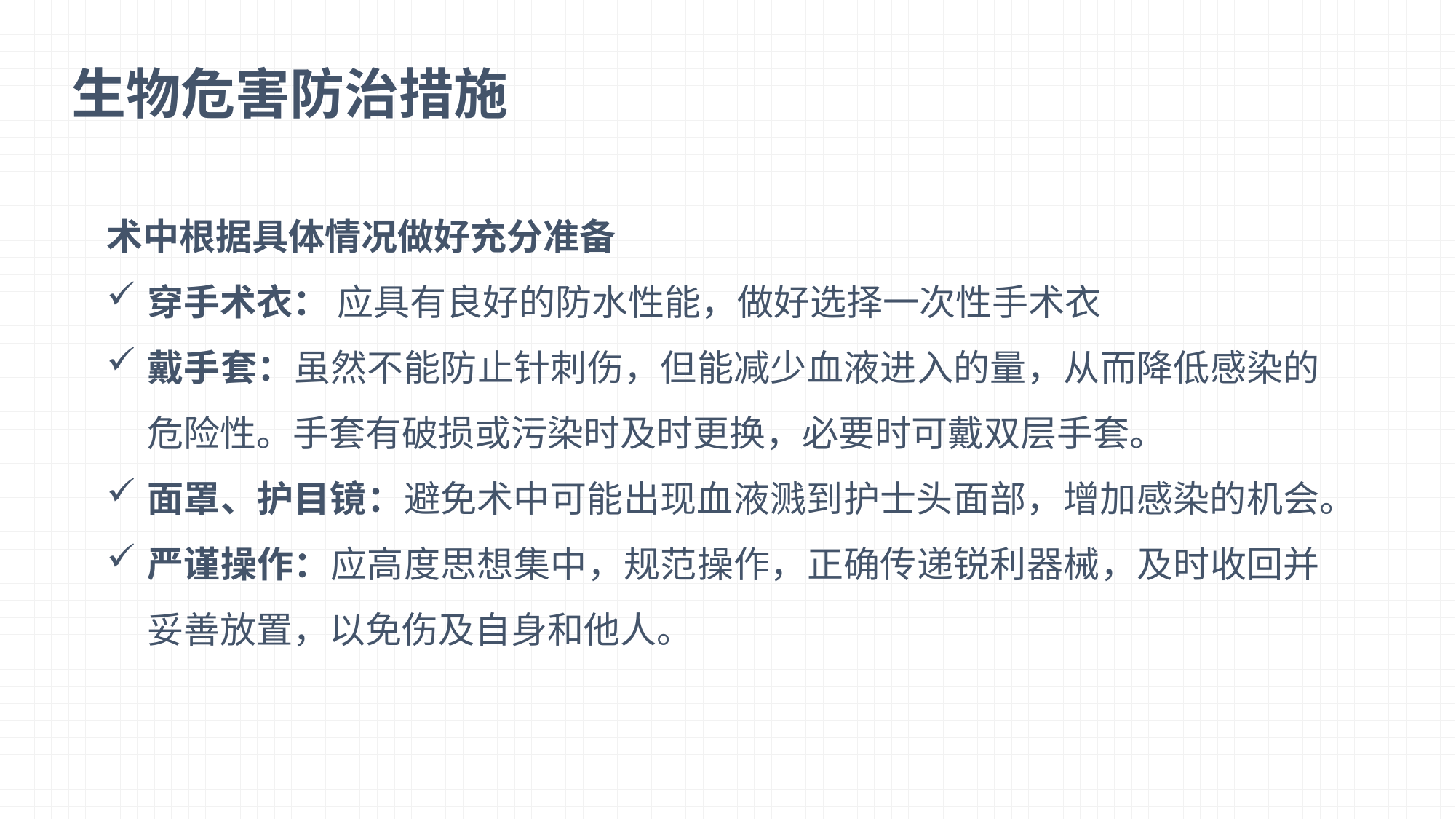

生物危害防治措施
术中根据具体情况做好充分准备
穿手术衣： 应具有良好的防水性能，做好选择一次性手术衣
戴手套：虽然不能防止针刺伤，但能减少血液进入的量，从而降低感染的危险性。手套有破损或污染时及时更换，必要时可戴双层手套。
面罩、护目镜：避免术中可能出现血液溅到护士头面部，增加感染的机会。
严谨操作：应高度思想集中，规范操作，正确传递锐利器械，及时收回并妥善放置，以免伤及自身和他人。